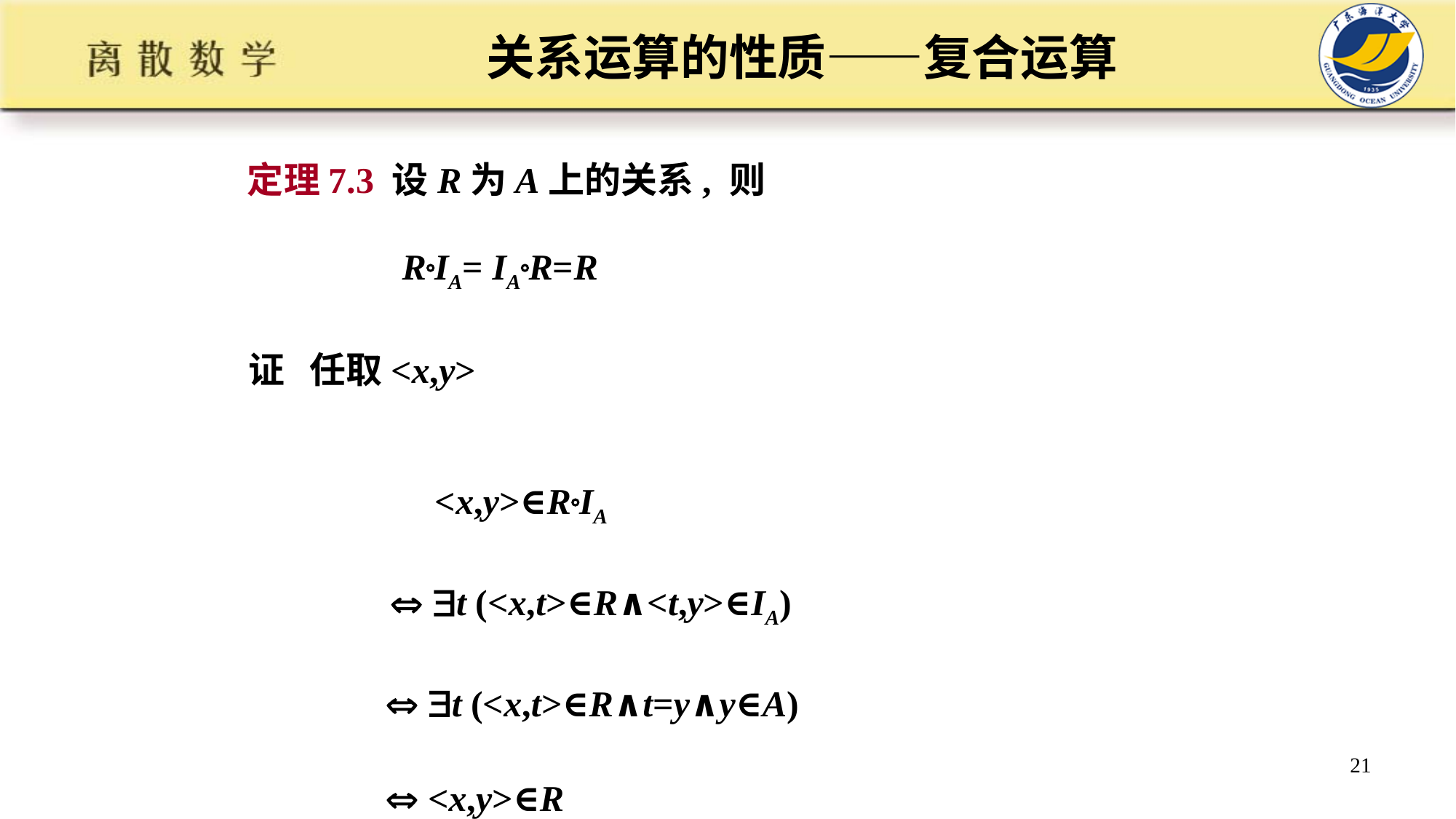

# 关系运算的性质——复合运算
定理7.3 设R为A上的关系, 则
                 R°IA= IA°R=R
证   任取<x,y>
                <x,y>∈R°IA
           ⇔ ∃t (<x,t>∈R∧<t,y>∈IA)
               ⇔ ∃t (<x,t>∈R∧t=y∧y∈A)
               ⇔ <x,y>∈R

21